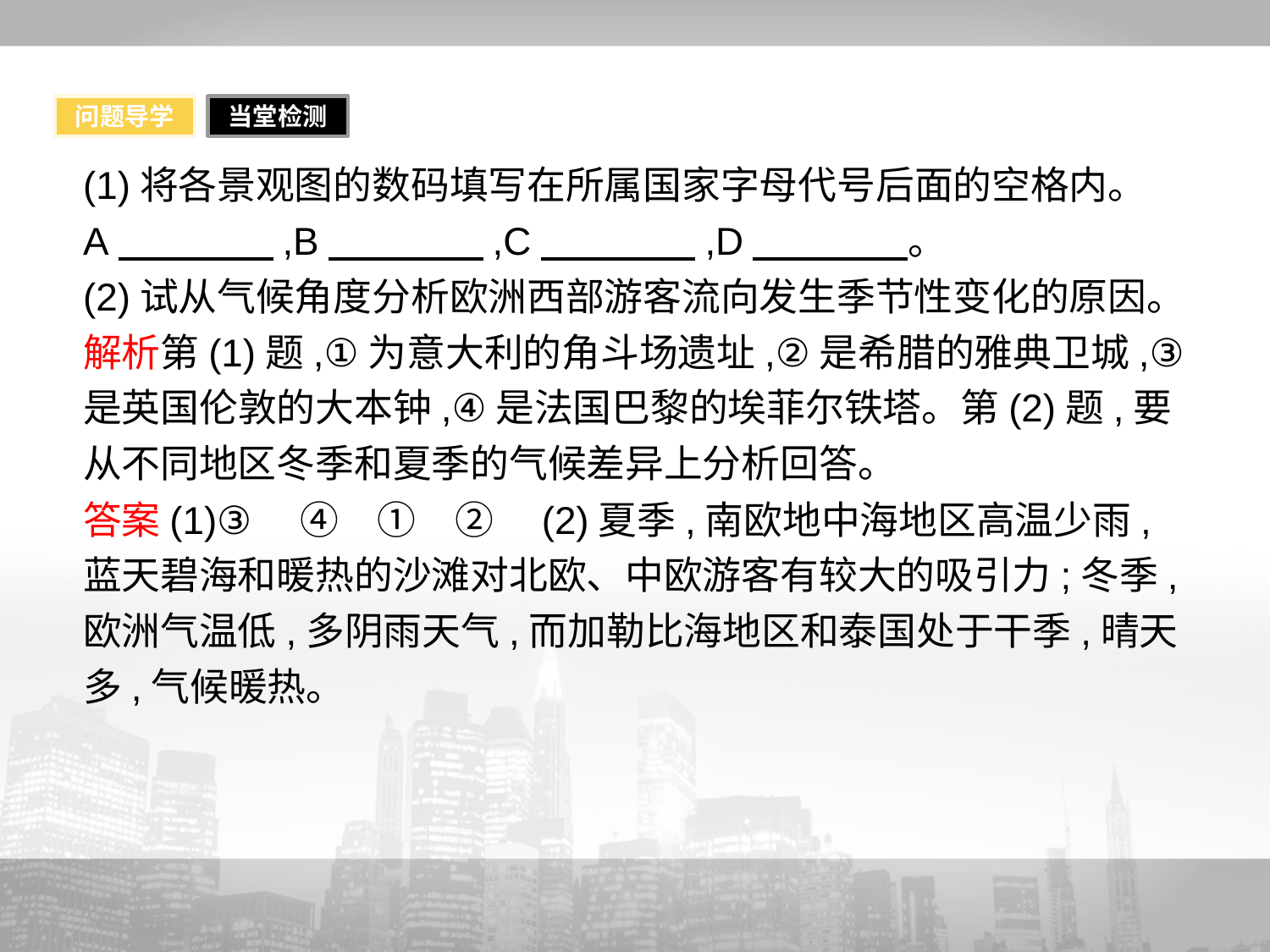

问题导学
当堂检测
(1)将各景观图的数码填写在所属国家字母代号后面的空格内。
A　　　　,B　　　　,C　　　　,D　　　　。
(2)试从气候角度分析欧洲西部游客流向发生季节性变化的原因。
解析第(1)题,①为意大利的角斗场遗址,②是希腊的雅典卫城,③是英国伦敦的大本钟,④是法国巴黎的埃菲尔铁塔。第(2)题,要从不同地区冬季和夏季的气候差异上分析回答。
答案(1)③　④　①　②　(2)夏季,南欧地中海地区高温少雨,蓝天碧海和暖热的沙滩对北欧、中欧游客有较大的吸引力;冬季,欧洲气温低,多阴雨天气,而加勒比海地区和泰国处于干季,晴天多,气候暖热。